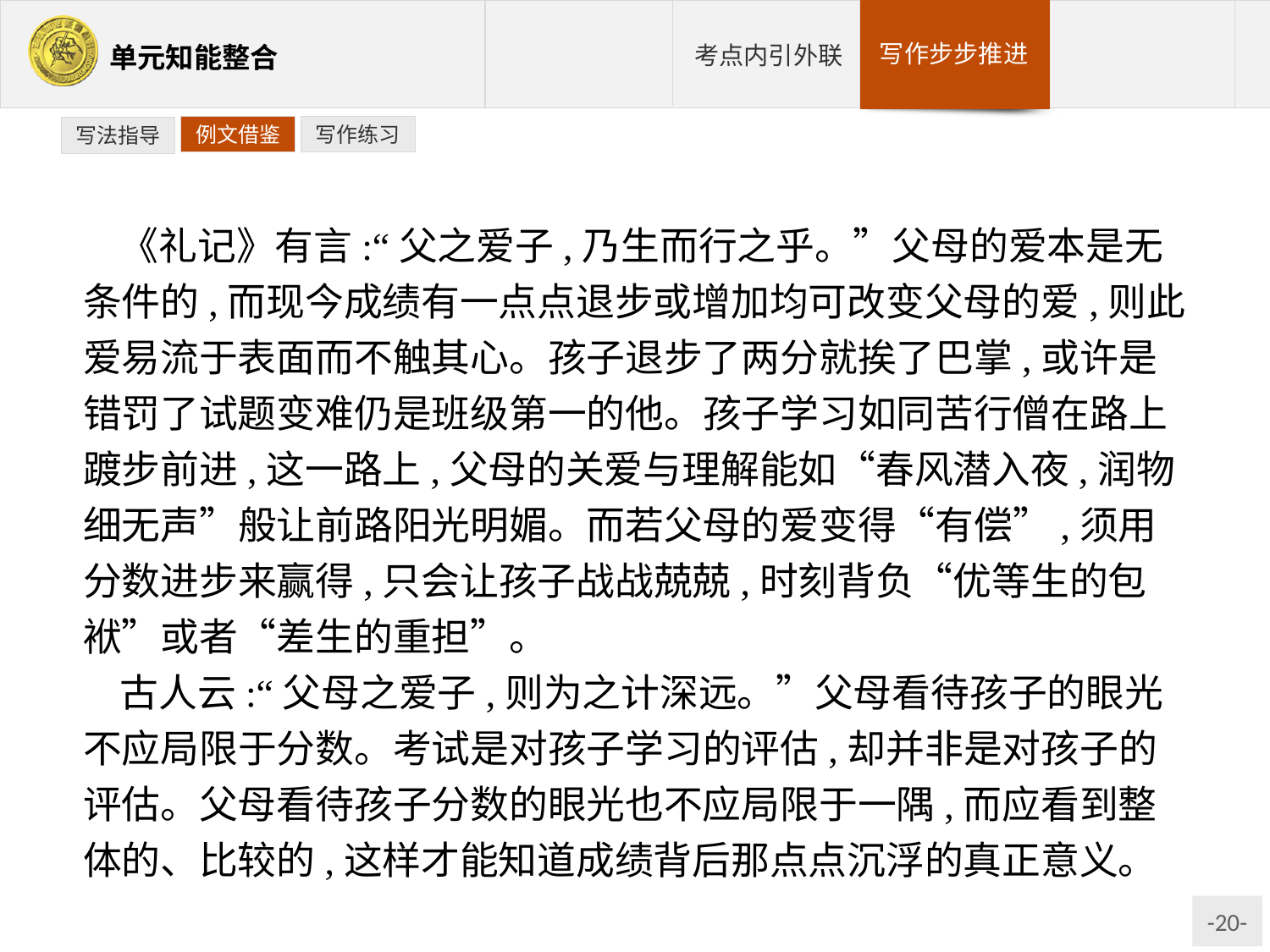

例文借鉴
写作练习
写法指导
《礼记》有言:“父之爱子,乃生而行之乎。”父母的爱本是无条件的,而现今成绩有一点点退步或增加均可改变父母的爱,则此爱易流于表面而不触其心。孩子退步了两分就挨了巴掌,或许是错罚了试题变难仍是班级第一的他。孩子学习如同苦行僧在路上踱步前进,这一路上,父母的关爱与理解能如“春风潜入夜,润物细无声”般让前路阳光明媚。而若父母的爱变得“有偿”,须用分数进步来赢得,只会让孩子战战兢兢,时刻背负“优等生的包袱”或者“差生的重担”。
古人云:“父母之爱子,则为之计深远。”父母看待孩子的眼光不应局限于分数。考试是对孩子学习的评估,却并非是对孩子的评估。父母看待孩子分数的眼光也不应局限于一隅,而应看到整体的、比较的,这样才能知道成绩背后那点点沉浮的真正意义。